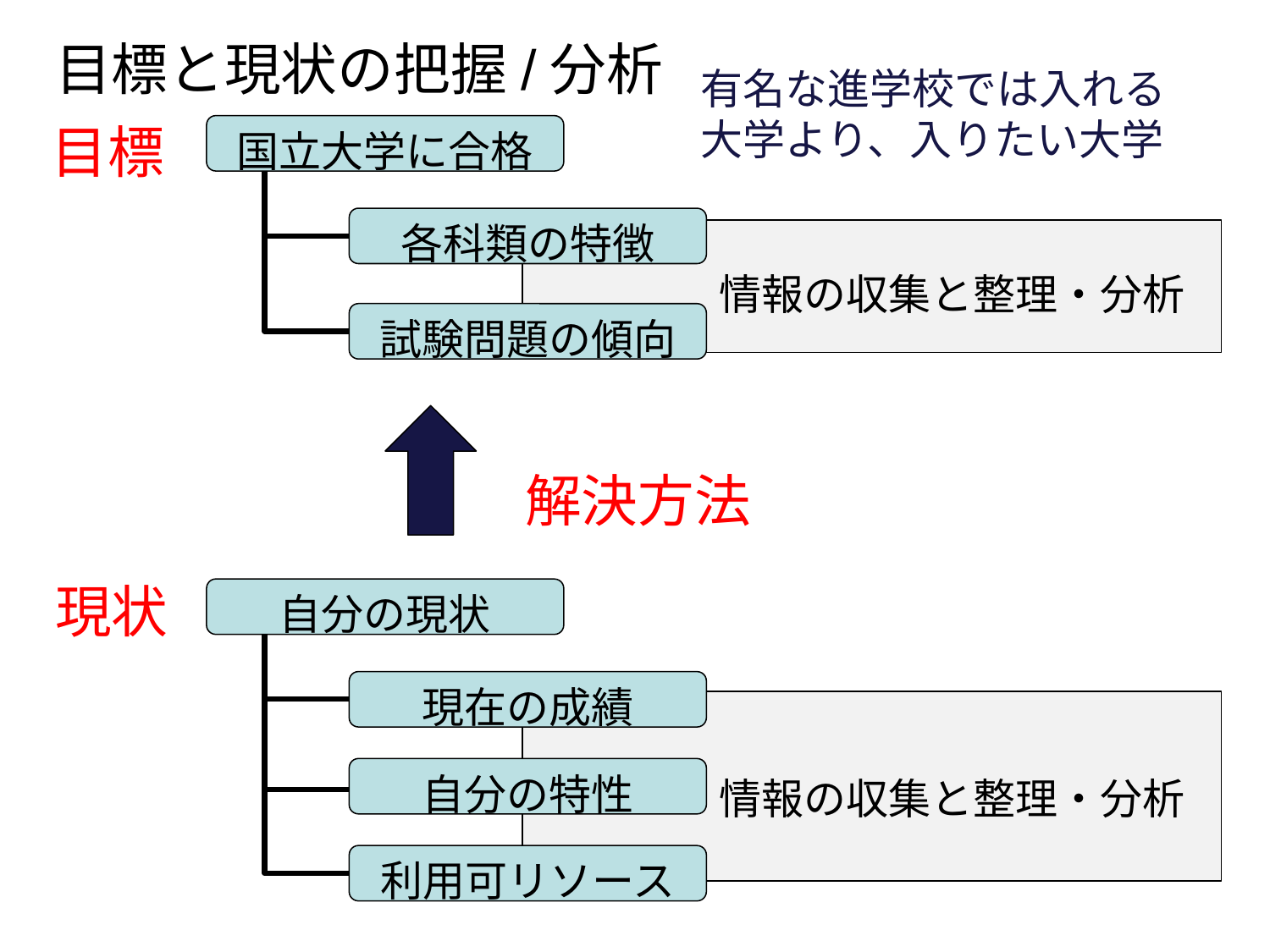

目標と現状の把握/分析
有名な進学校では入れる
大学より、入りたい大学
目標
国立大学に合格
各科類の特徴

情報の収集と整理・分析
試験問題の傾向

解決方法
現状
自分の現状
現在の成績

自分の特性
情報の収集と整理・分析
利用可リソース